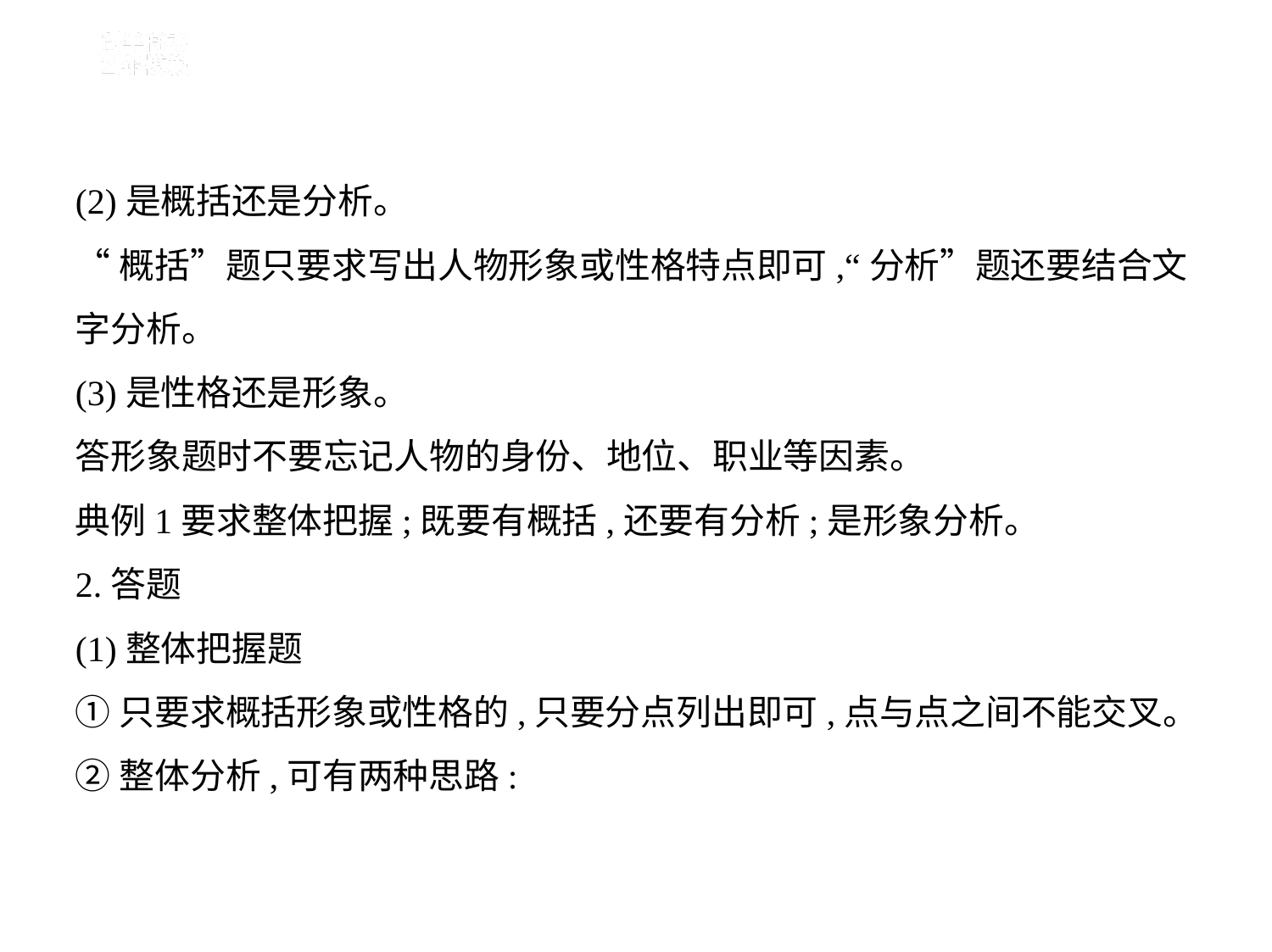

(2)是概括还是分析。
“概括”题只要求写出人物形象或性格特点即可,“分析”题还要结合文
字分析。
(3)是性格还是形象。
答形象题时不要忘记人物的身份、地位、职业等因素。
典例1要求整体把握;既要有概括,还要有分析;是形象分析。
2.答题
(1)整体把握题
①只要求概括形象或性格的,只要分点列出即可,点与点之间不能交叉。
②整体分析,可有两种思路: